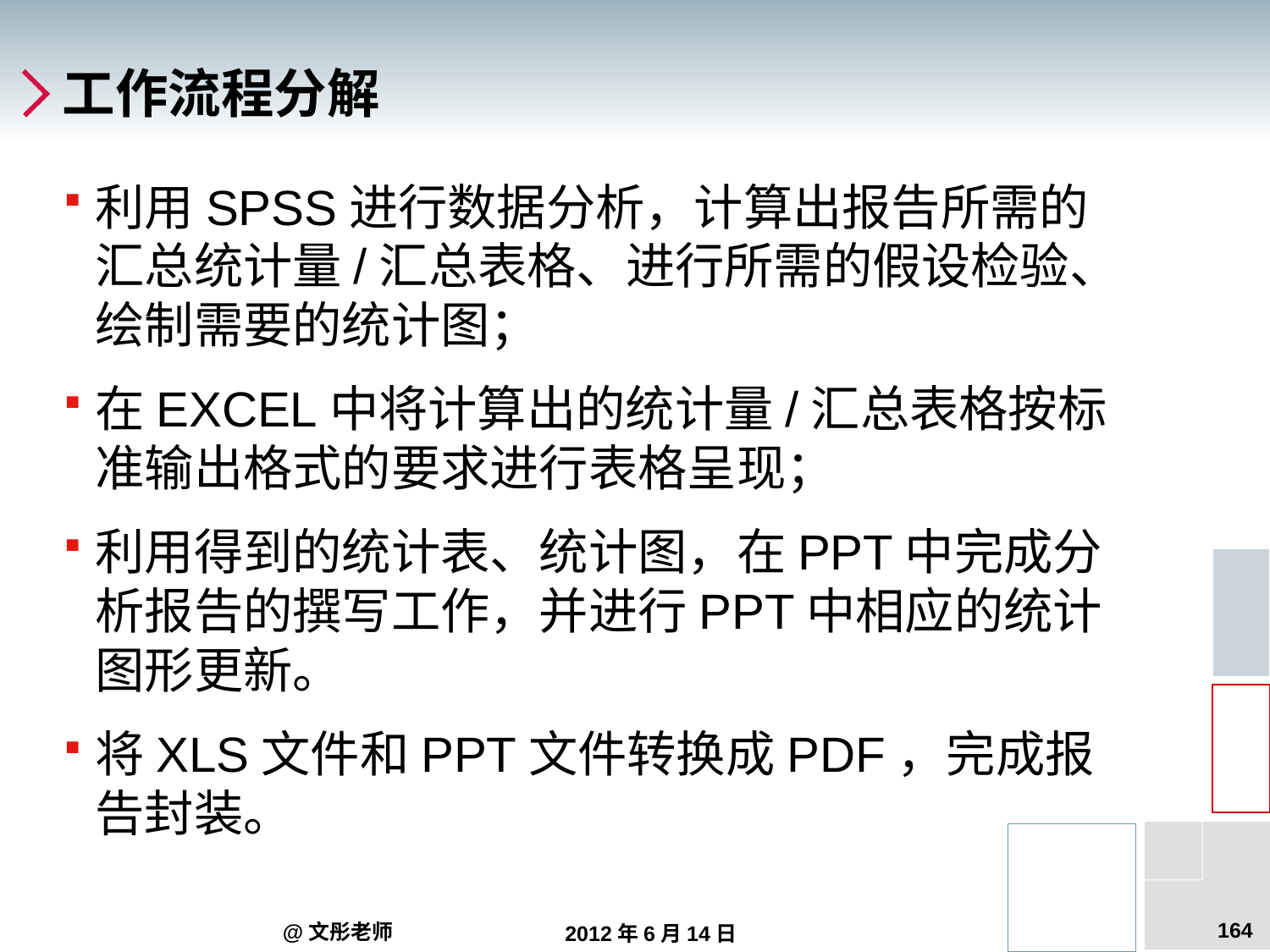

# 工作流程分解
利用SPSS进行数据分析，计算出报告所需的汇总统计量/汇总表格、进行所需的假设检验、绘制需要的统计图；
在EXCEL中将计算出的统计量/汇总表格按标准输出格式的要求进行表格呈现；
利用得到的统计表、统计图，在PPT中完成分析报告的撰写工作，并进行PPT中相应的统计图形更新。
将XLS文件和PPT文件转换成PDF，完成报告封装。

164
@文彤老师
2012年6月14日